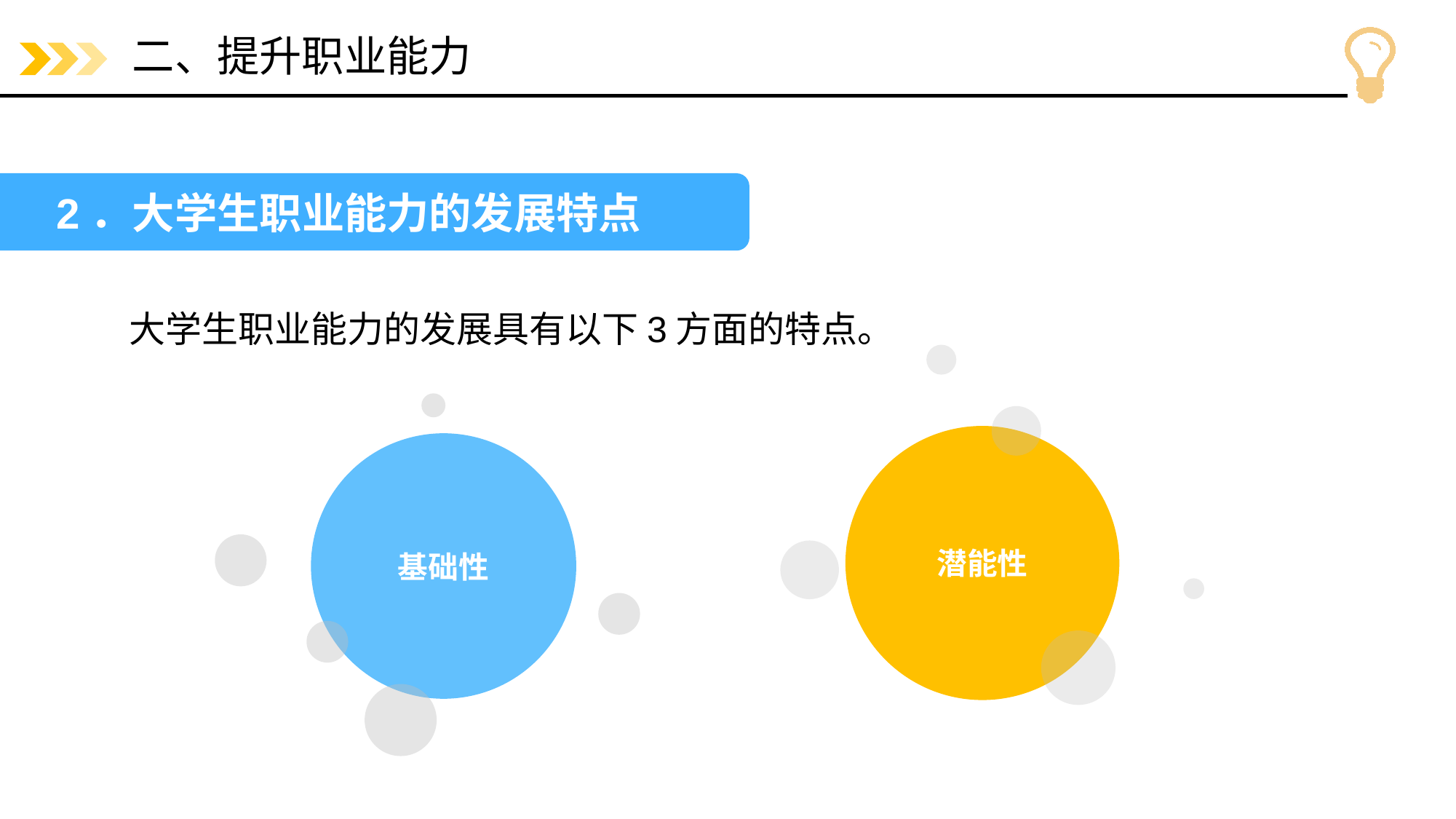

16
# 二、提升职业能力
2．大学生职业能力的发展特点
大学生职业能力的发展具有以下3方面的特点。

潜能性

基础性